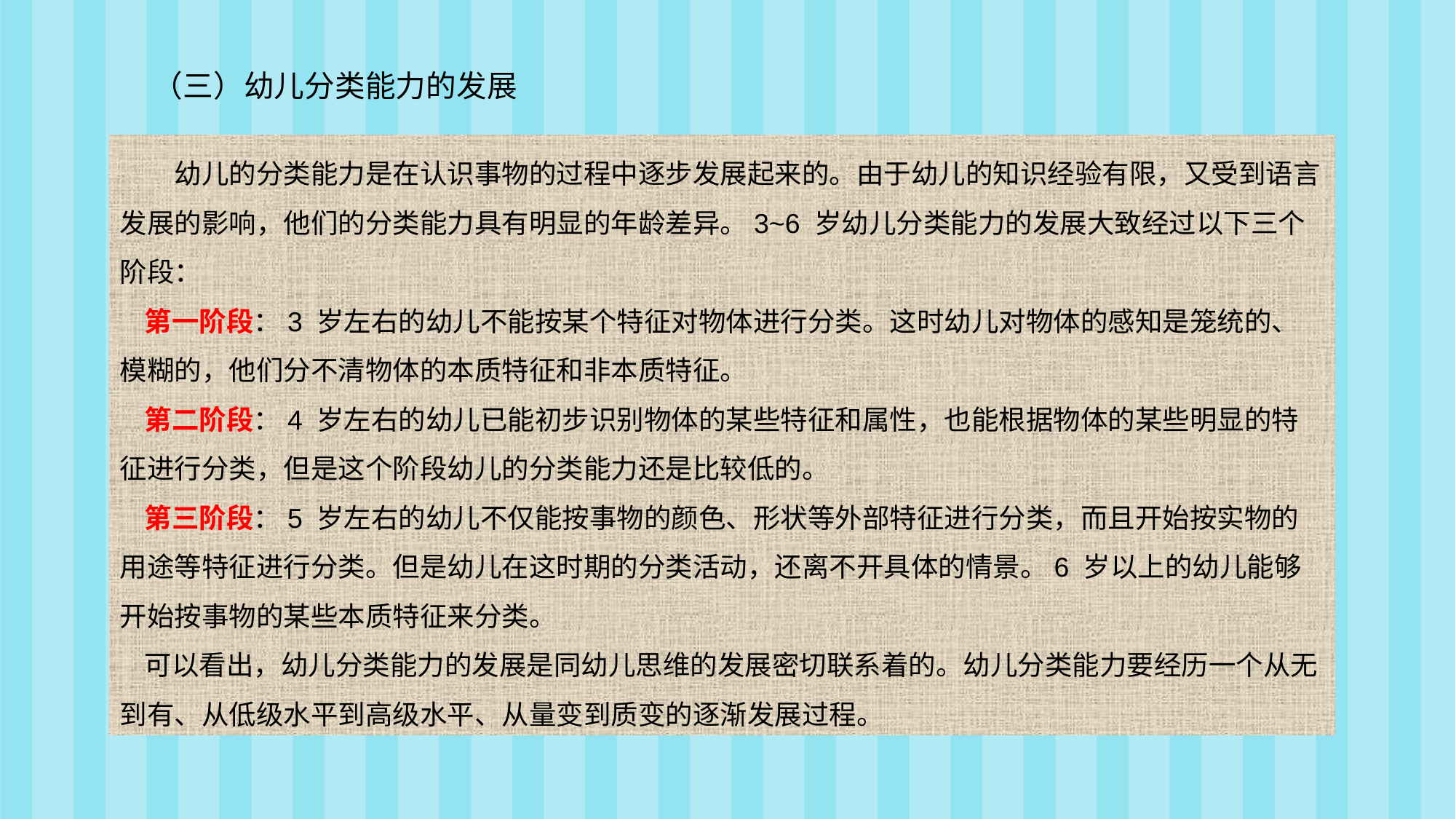

（三）幼儿分类能力的发展
幼儿的分类能力是在认识事物的过程中逐步发展起来的。由于幼儿的知识经验有限，又受到语言发展的影响，他们的分类能力具有明显的年龄差异。3~6 岁幼儿分类能力的发展大致经过以下三个阶段：
    第一阶段：3 岁左右的幼儿不能按某个特征对物体进行分类。这时幼儿对物体的感知是笼统的、模糊的，他们分不清物体的本质特征和非本质特征。
    第二阶段：4 岁左右的幼儿已能初步识别物体的某些特征和属性，也能根据物体的某些明显的特征进行分类，但是这个阶段幼儿的分类能力还是比较低的。
    第三阶段：5 岁左右的幼儿不仅能按事物的颜色、形状等外部特征进行分类，而且开始按实物的用途等特征进行分类。但是幼儿在这时期的分类活动，还离不开具体的情景。6 岁以上的幼儿能够开始按事物的某些本质特征来分类。
    可以看出，幼儿分类能力的发展是同幼儿思维的发展密切联系着的。幼儿分类能力要经历一个从无到有、从低级水平到高级水平、从量变到质变的逐渐发展过程。